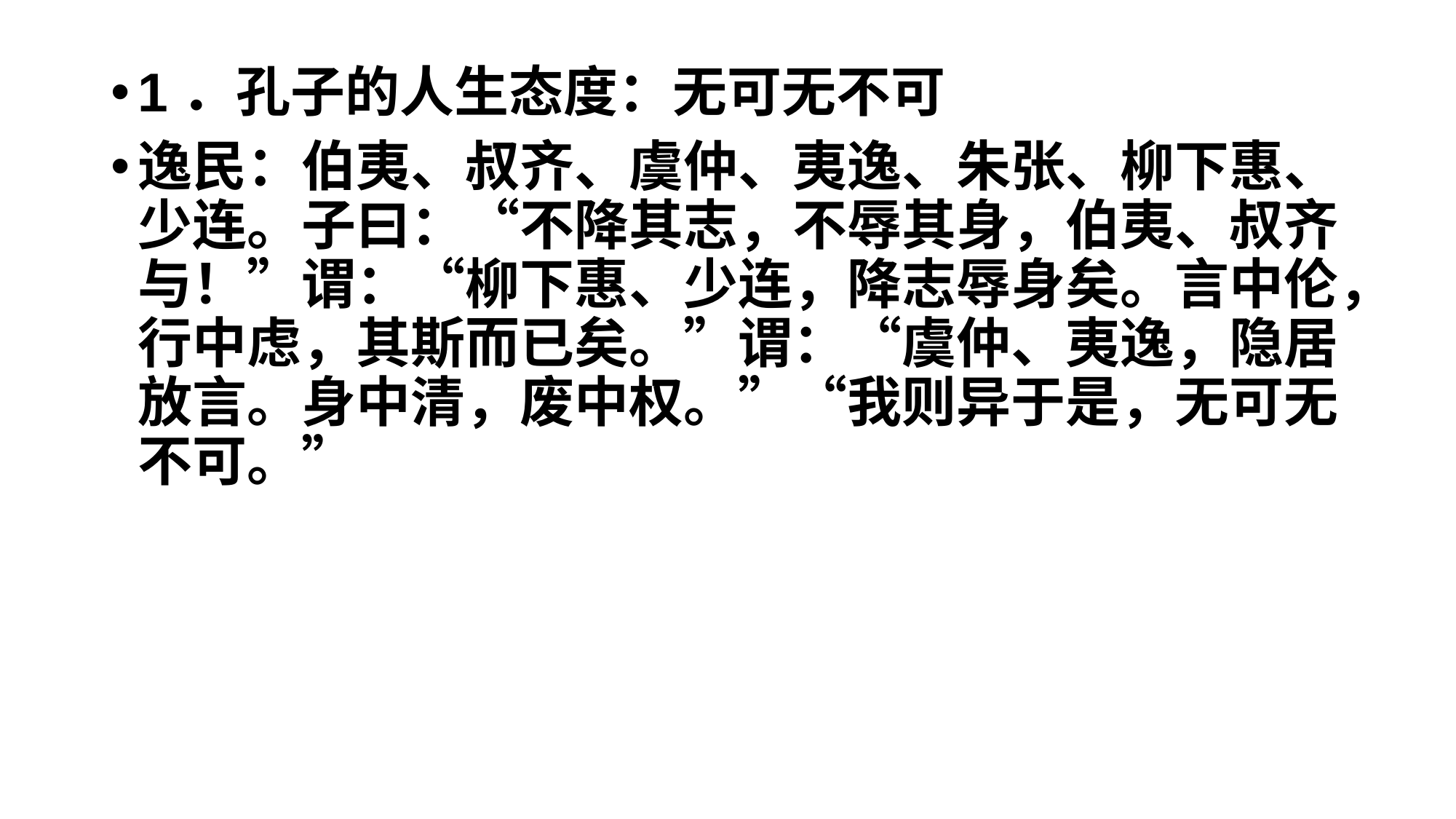

#
1．孔子的人生态度：无可无不可
逸民：伯夷、叔齐、虞仲、夷逸、朱张、柳下惠、少连。子曰：“不降其志，不辱其身，伯夷、叔齐与！”谓：“柳下惠、少连，降志辱身矣。言中伦，行中虑，其斯而已矣。”谓：“虞仲、夷逸，隐居放言。身中清，废中权。”“我则异于是，无可无不可。”